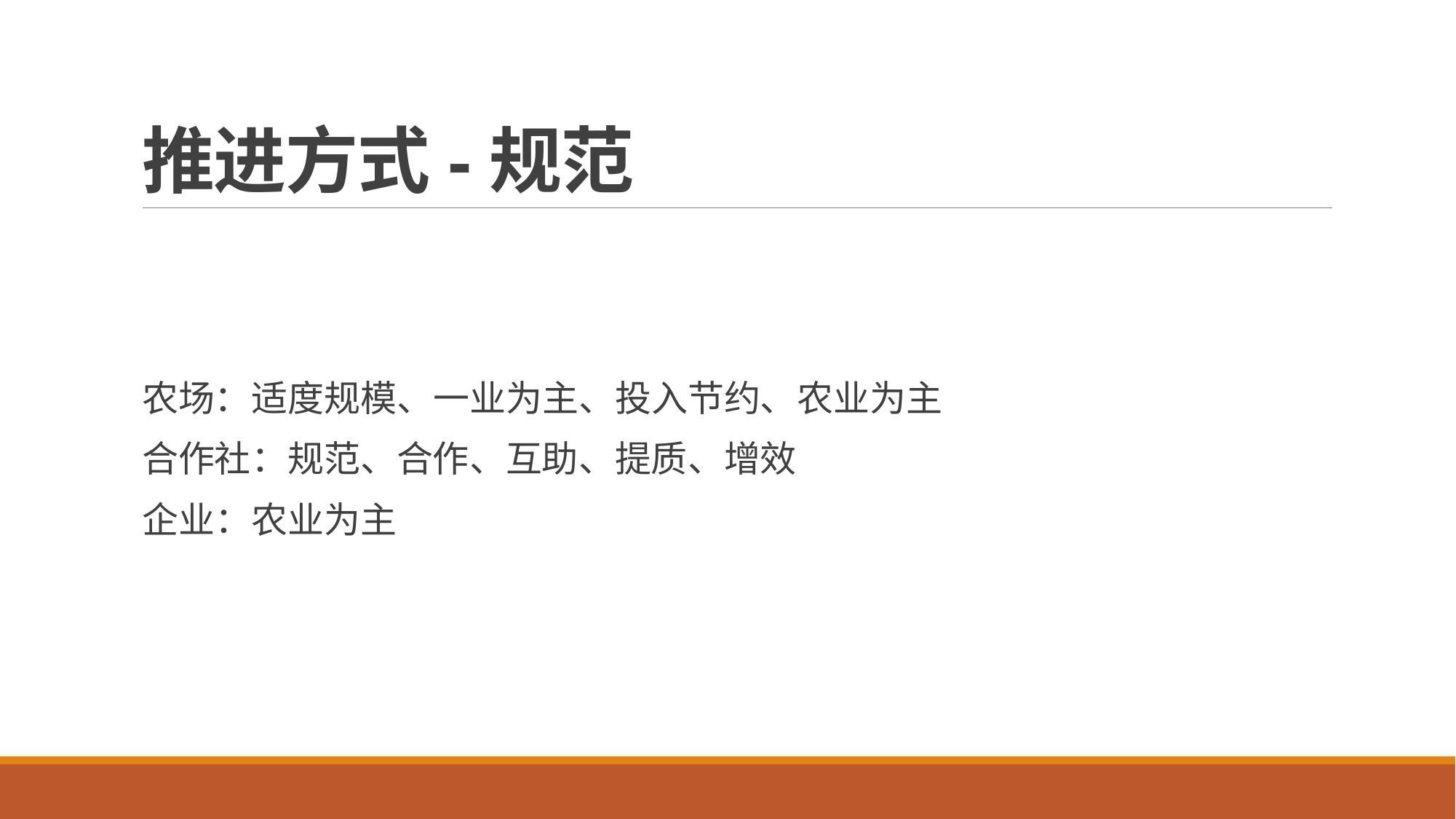

# 推进方式-规范
农场：适度规模、一业为主、投入节约、农业为主
合作社：规范、合作、互助、提质、增效
企业：农业为主